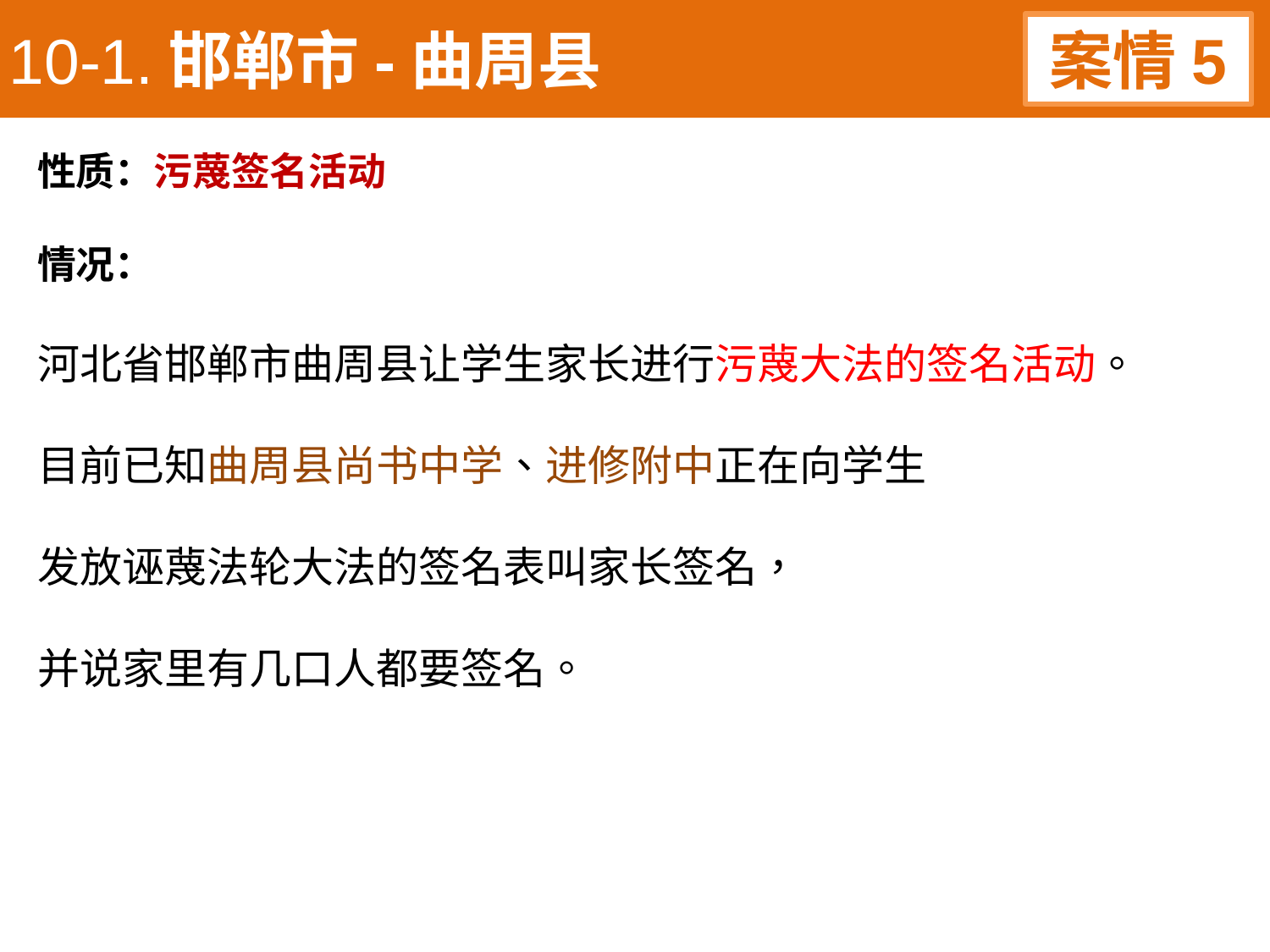

10-1.邯郸市-曲周县
案情5

性质：污蔑签名活动

情况：

河北省邯郸市曲周县让学生家长进行污蔑大法的签名活动。

目前已知曲周县尚书中学、进修附中正在向学生

发放诬蔑法轮大法的签名表叫家长签名，

并说家里有几口人都要签名。